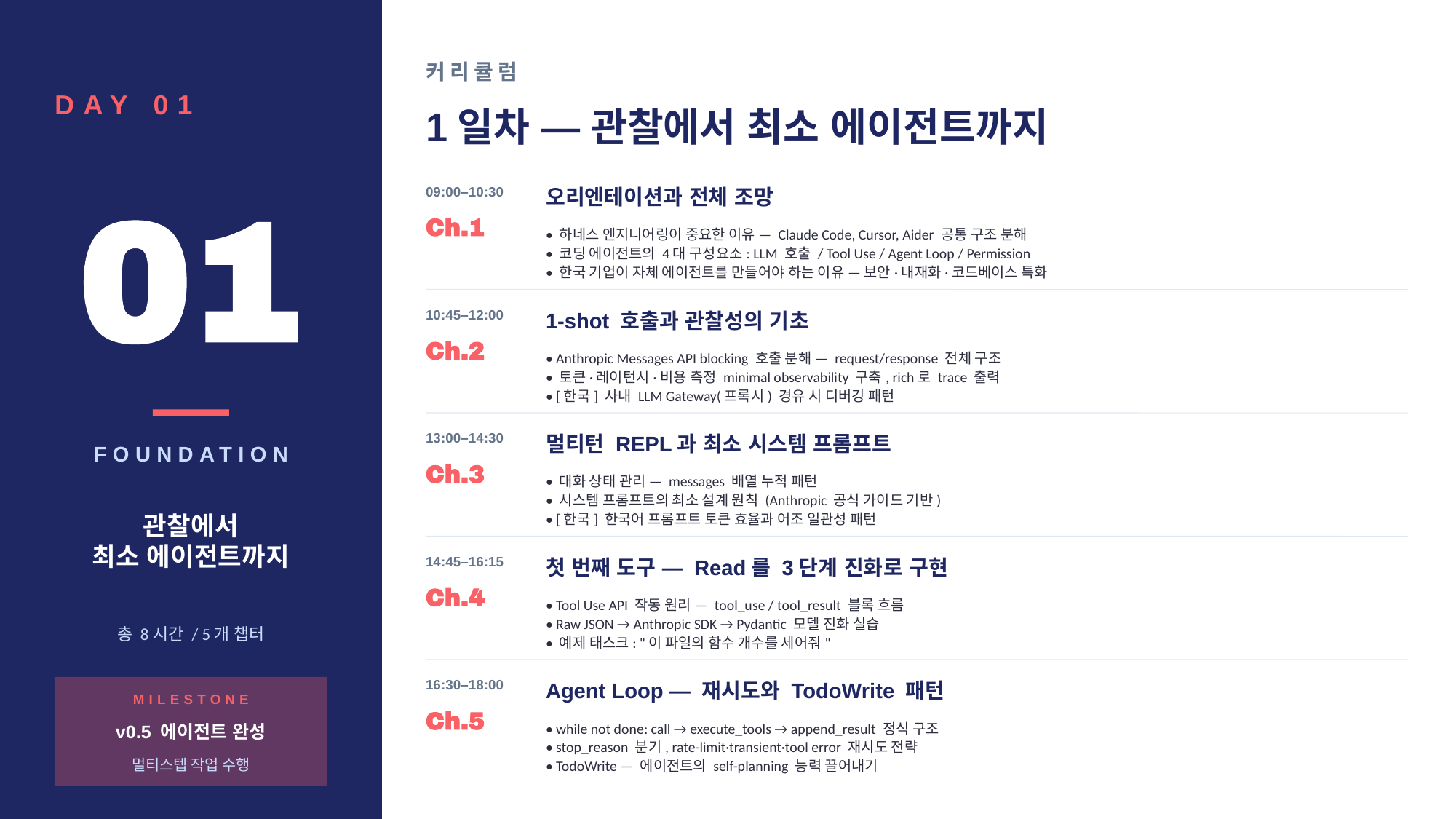

커리큘럼
DAY 01
1일차 — 관찰에서 최소 에이전트까지
01
09:00–10:30
오리엔테이션과 전체 조망
Ch.1
• 하네스 엔지니어링이 중요한 이유 — Claude Code, Cursor, Aider 공통 구조 분해
• 코딩 에이전트의 4대 구성요소: LLM 호출 / Tool Use / Agent Loop / Permission
• 한국 기업이 자체 에이전트를 만들어야 하는 이유 — 보안·내재화·코드베이스 특화

10:45–12:00
1-shot 호출과 관찰성의 기초
Ch.2
• Anthropic Messages API blocking 호출 분해 — request/response 전체 구조
• 토큰·레이턴시·비용 측정 minimal observability 구축, rich로 trace 출력
• [한국] 사내 LLM Gateway(프록시) 경유 시 디버깅 패턴

13:00–14:30
멀티턴 REPL과 최소 시스템 프롬프트
FOUNDATION
Ch.3
• 대화 상태 관리 — messages 배열 누적 패턴
• 시스템 프롬프트의 최소 설계 원칙 (Anthropic 공식 가이드 기반)
• [한국] 한국어 프롬프트 토큰 효율과 어조 일관성 패턴
관찰에서
최소 에이전트까지

14:45–16:15
첫 번째 도구 — Read를 3단계 진화로 구현
Ch.4
• Tool Use API 작동 원리 — tool_use / tool_result 블록 흐름
• Raw JSON → Anthropic SDK → Pydantic 모델 진화 실습
• 예제 태스크: "이 파일의 함수 개수를 세어줘"
총 8시간 / 5개 챕터

16:30–18:00
Agent Loop — 재시도와 TodoWrite 패턴

MILESTONE
Ch.5
• while not done: call → execute_tools → append_result 정식 구조
• stop_reason 분기, rate-limit·transient·tool error 재시도 전략
• TodoWrite — 에이전트의 self-planning 능력 끌어내기
v0.5 에이전트 완성
멀티스텝 작업 수행